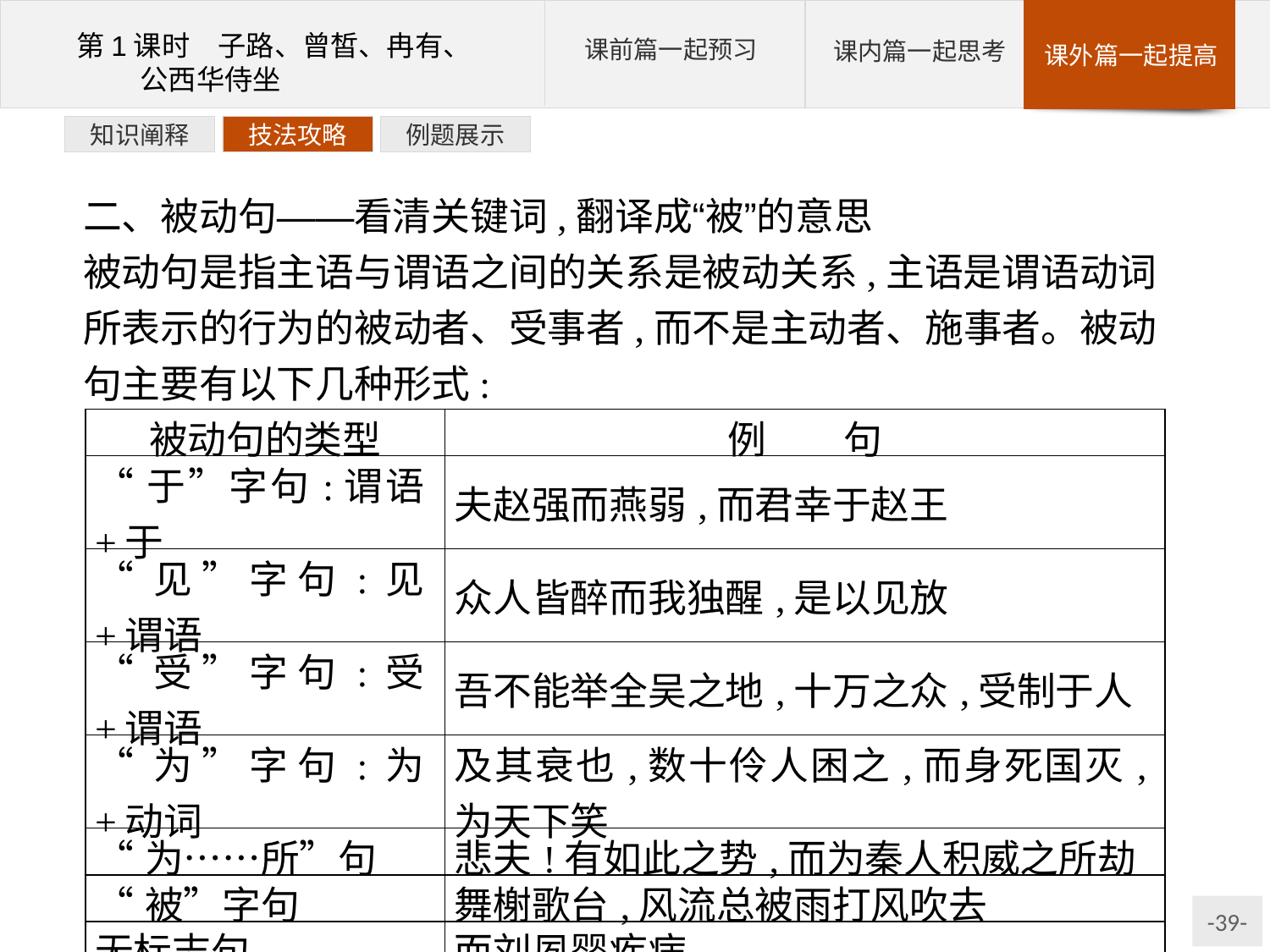

例题展示
技法攻略
知识阐释
二、被动句——看清关键词,翻译成“被”的意思
被动句是指主语与谓语之间的关系是被动关系,主语是谓语动词所表示的行为的被动者、受事者,而不是主动者、施事者。被动句主要有以下几种形式:
| 被动句的类型 | 例　　句 |
| --- | --- |
| “于”字句:谓语+于 | 夫赵强而燕弱,而君幸于赵王 |
| “见”字句:见+谓语 | 众人皆醉而我独醒,是以见放 |
| “受”字句:受+谓语 | 吾不能举全吴之地,十万之众,受制于人 |
| “为”字句:为+动词 | 及其衰也,数十伶人困之,而身死国灭,为天下笑 |
| “为……所”句 | 悲夫!有如此之势,而为秦人积威之所劫 |
| “被”字句 | 舞榭歌台,风流总被雨打风吹去 |
| 无标志句 | 而刘夙婴疾病 |